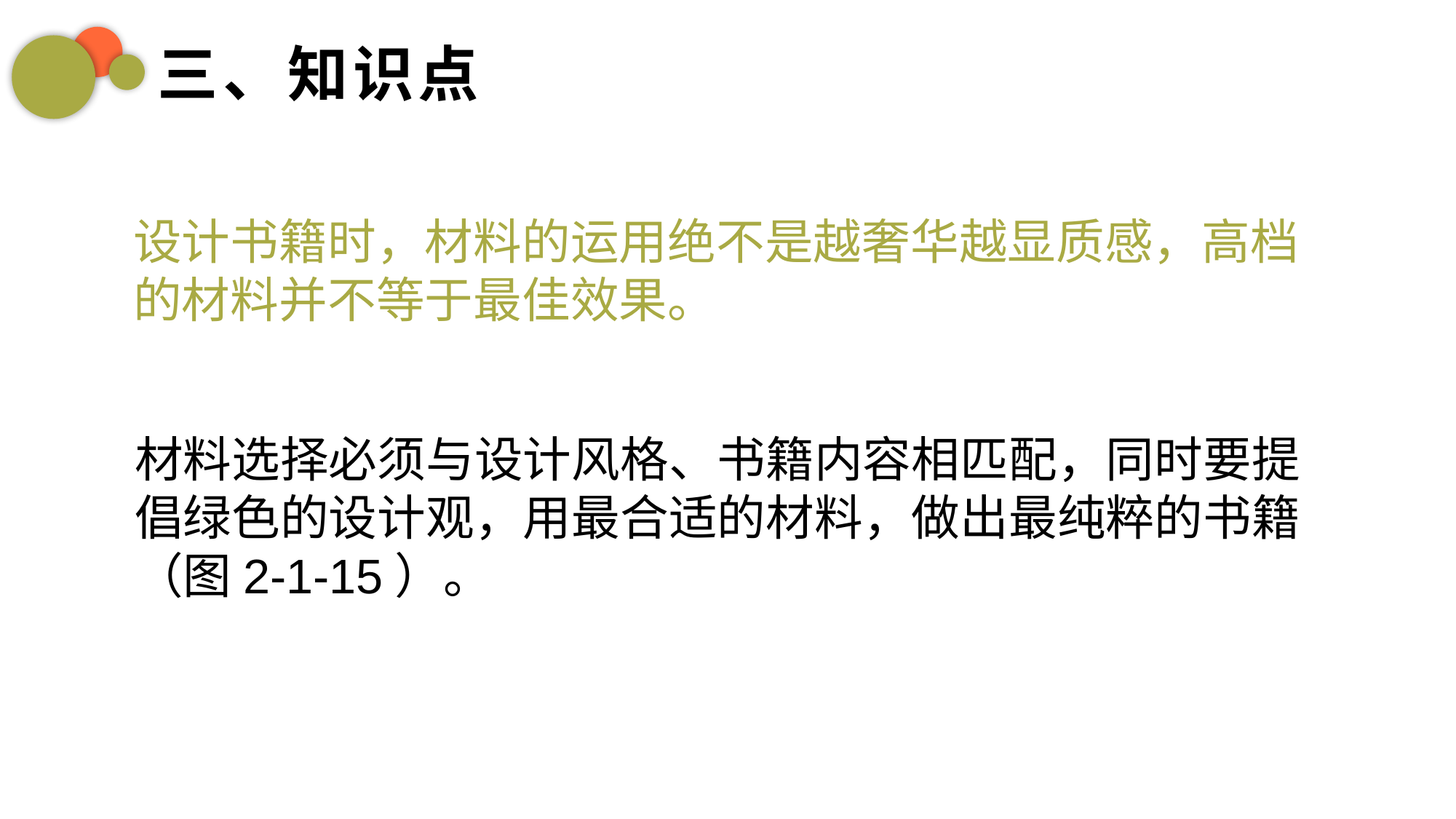

三、知识点
设计书籍时，材料的运用绝不是越奢华越显质感，高档的材料并不等于最佳效果。
材料选择必须与设计风格、书籍内容相匹配，同时要提倡绿色的设计观，用最合适的材料，做出最纯粹的书籍（图2-1-15）。